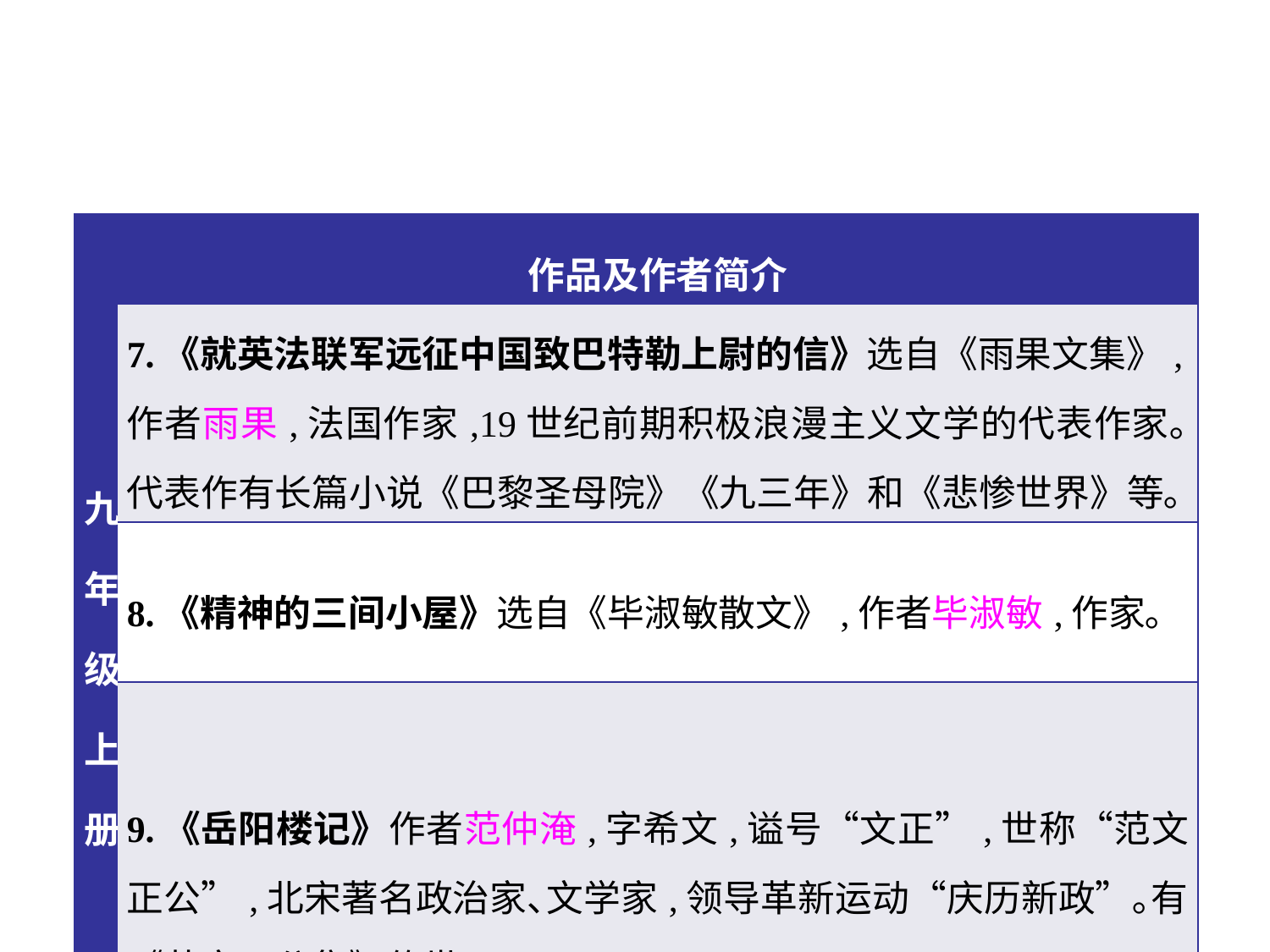

| 九年级上册 | 作品及作者简介 |
| --- | --- |
|  | 7.《就英法联军远征中国致巴特勒上尉的信》选自《雨果文集》,作者雨果,法国作家,19世纪前期积极浪漫主义文学的代表作家｡代表作有长篇小说《巴黎圣母院》《九三年》和《悲惨世界》等｡ |
|  | 8.《精神的三间小屋》选自《毕淑敏散文》,作者毕淑敏,作家｡ |
|  | 9.《岳阳楼记》作者范仲淹,字希文,谥号“文正”,世称“范文正公”,北宋著名政治家､文学家,领导革新运动“庆历新政”｡有《范文正公集》传世｡ |